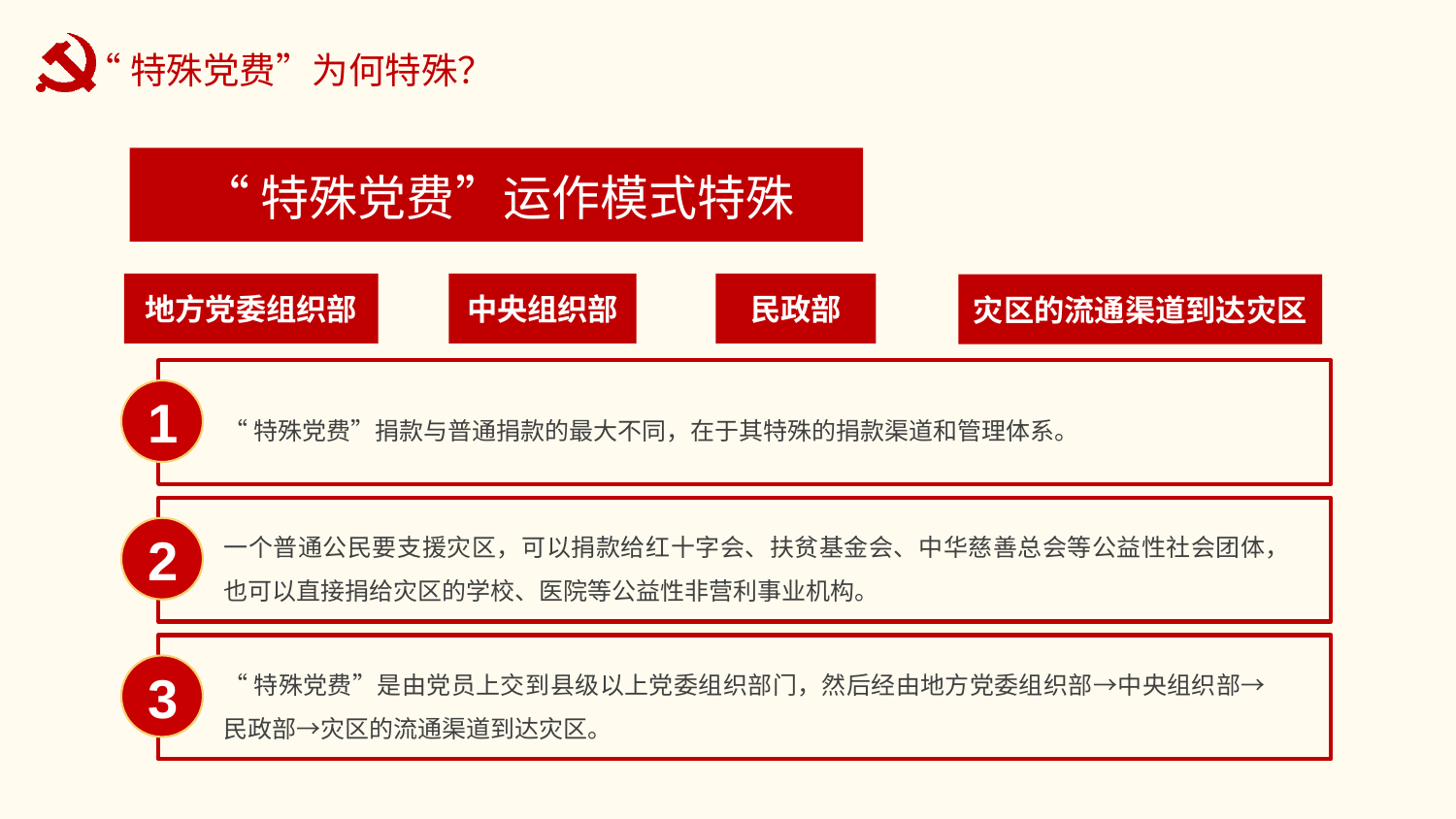

“特殊党费”运作模式特殊
地方党委组织部
中央组织部
民政部
灾区的流通渠道到达灾区

1
“特殊党费”捐款与普通捐款的最大不同，在于其特殊的捐款渠道和管理体系。

一个普通公民要支援灾区，可以捐款给红十字会、扶贫基金会、中华慈善总会等公益性社会团体，也可以直接捐给灾区的学校、医院等公益性非营利事业机构。
2

“特殊党费”是由党员上交到县级以上党委组织部门，然后经由地方党委组织部→中央组织部→民政部→灾区的流通渠道到达灾区。
3